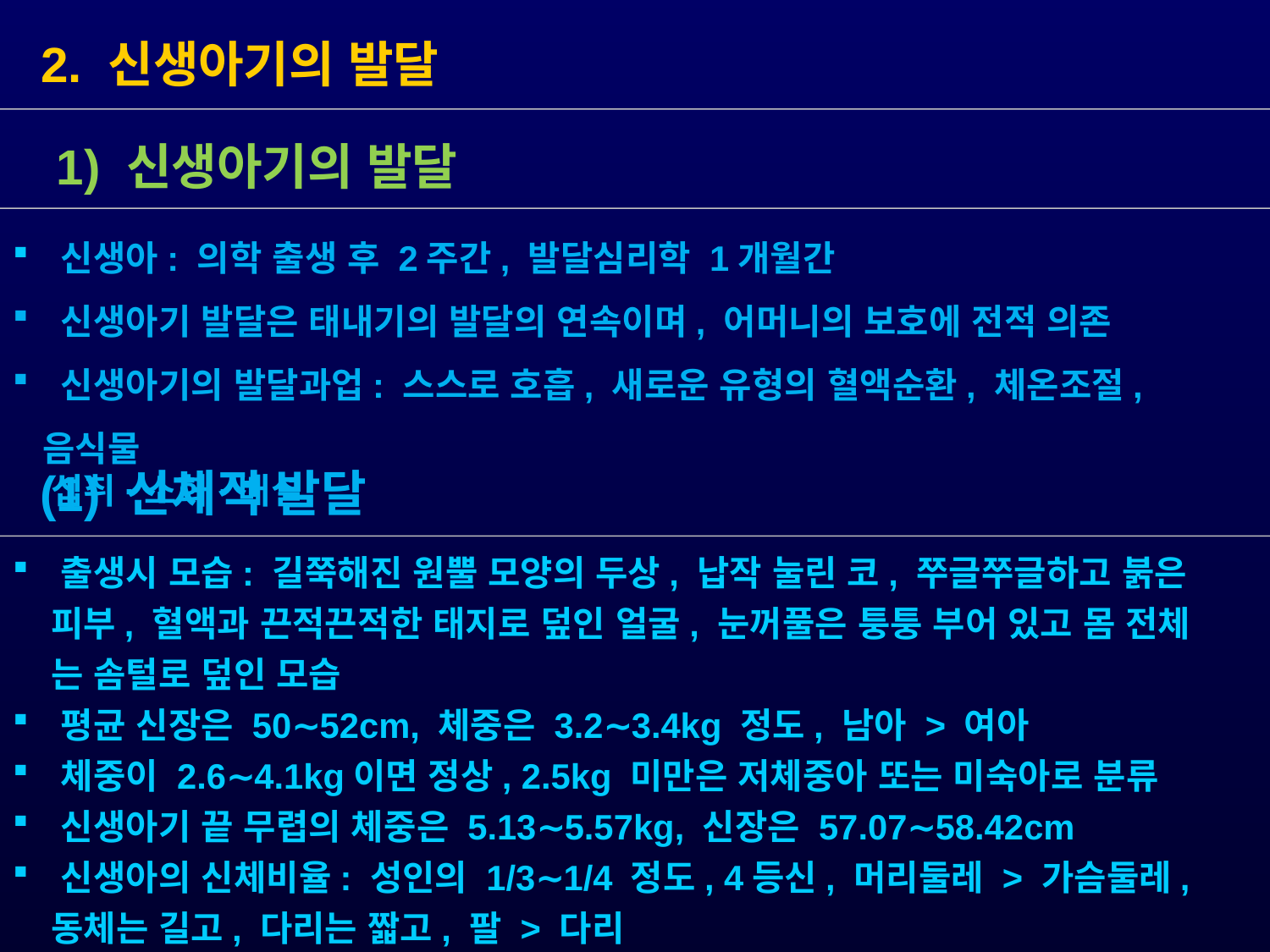

2. 신생아기의 발달

 신생아: 의학 출생 후 2주간, 발달심리학 1개월간
 신생아기 발달은 태내기의 발달의 연속이며, 어머니의 보호에 전적 의존
 신생아기의 발달과업: 스스로 호흡, 새로운 유형의 혈액순환, 체온조절, 음식물
   섭취·소화·배설
  1) 신생아기의 발달

  (1) 신체적 발달

 출생시 모습: 길쭉해진 원뿔 모양의 두상, 납작 눌린 코, 쭈글쭈글하고 붉은
   피부, 혈액과 끈적끈적한 태지로 덮인 얼굴, 눈꺼풀은 퉁퉁 부어 있고 몸 전체
   는 솜털로 덮인 모습
 평균 신장은 50∼52cm, 체중은 3.2∼3.4kg 정도, 남아 > 여아
 체중이 2.6∼4.1kg이면 정상, 2.5kg 미만은 저체중아 또는 미숙아로 분류
 신생아기 끝 무렵의 체중은 5.13∼5.57kg, 신장은 57.07∼58.42cm
 신생아의 신체비율: 성인의 1/3∼1/4 정도, 4등신, 머리둘레 > 가슴둘레,
   동체는 길고, 다리는 짧고, 팔 > 다리